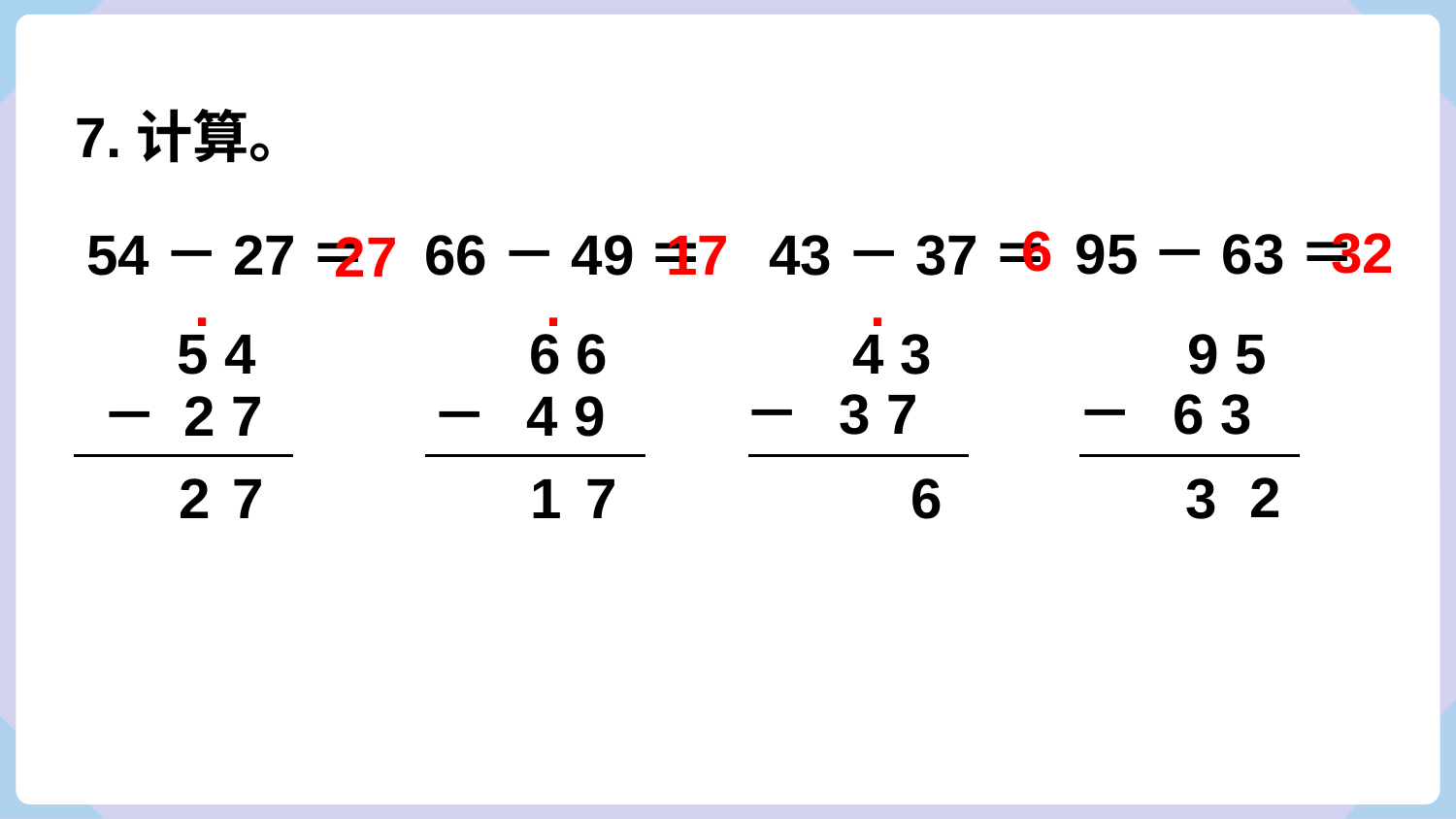

7.计算。
6
32
95－63＝
54－27＝
66－49＝
17
43－37＝
27
.
.
.
5 4
6 6
4 3
9 5
－  3 7
－  6 3
－ 2 7
－  4 9
2
2
7
1
7
6
3